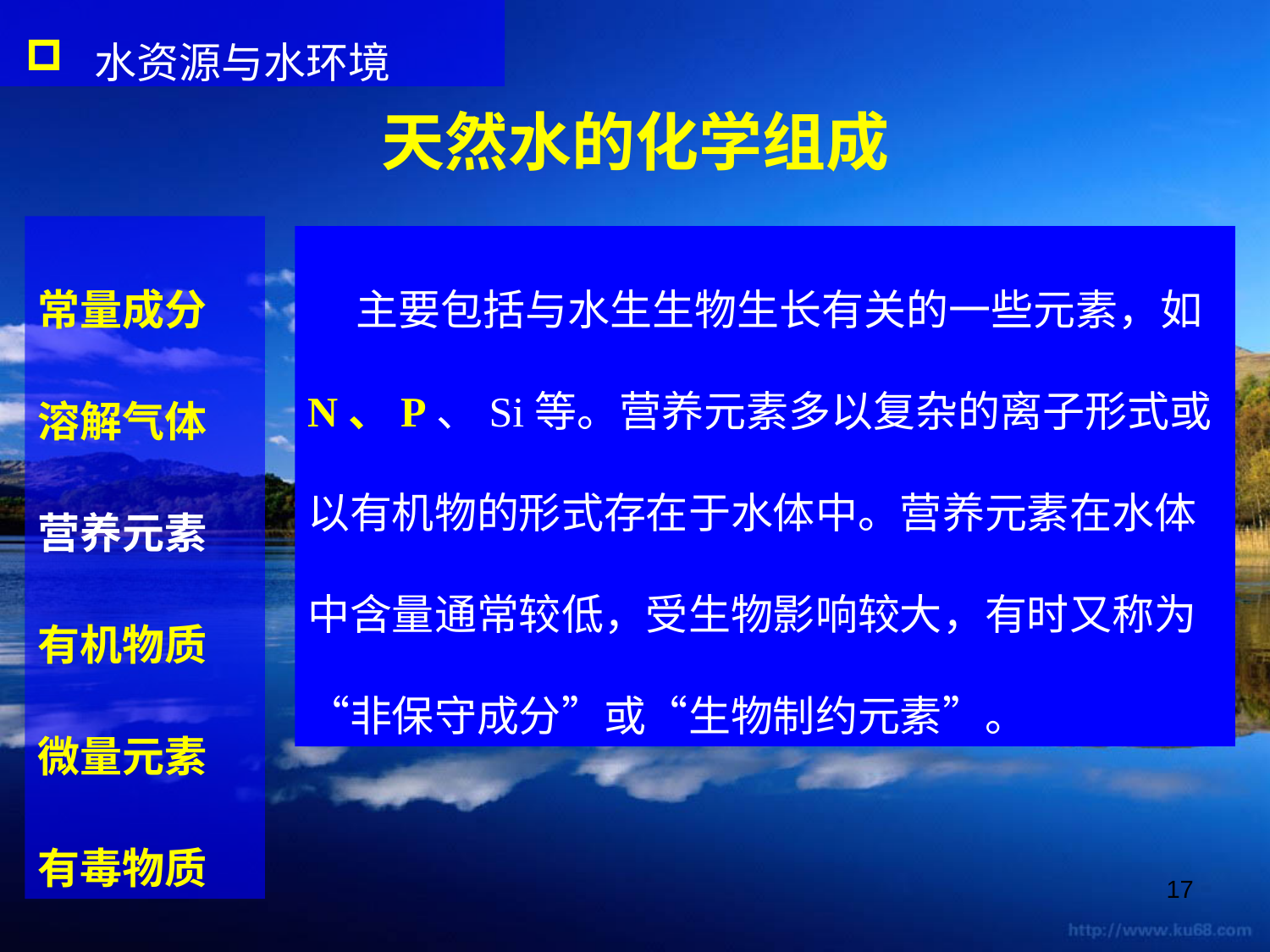

水资源与水环境
天然水的化学组成
常量成分
溶解气体
营养元素
有机物质
微量元素
有毒物质
    主要包括与水生生物生长有关的一些元素，如N、P、Si等。营养元素多以复杂的离子形式或以有机物的形式存在于水体中。营养元素在水体中含量通常较低，受生物影响较大，有时又称为“非保守成分”或“生物制约元素”。
17